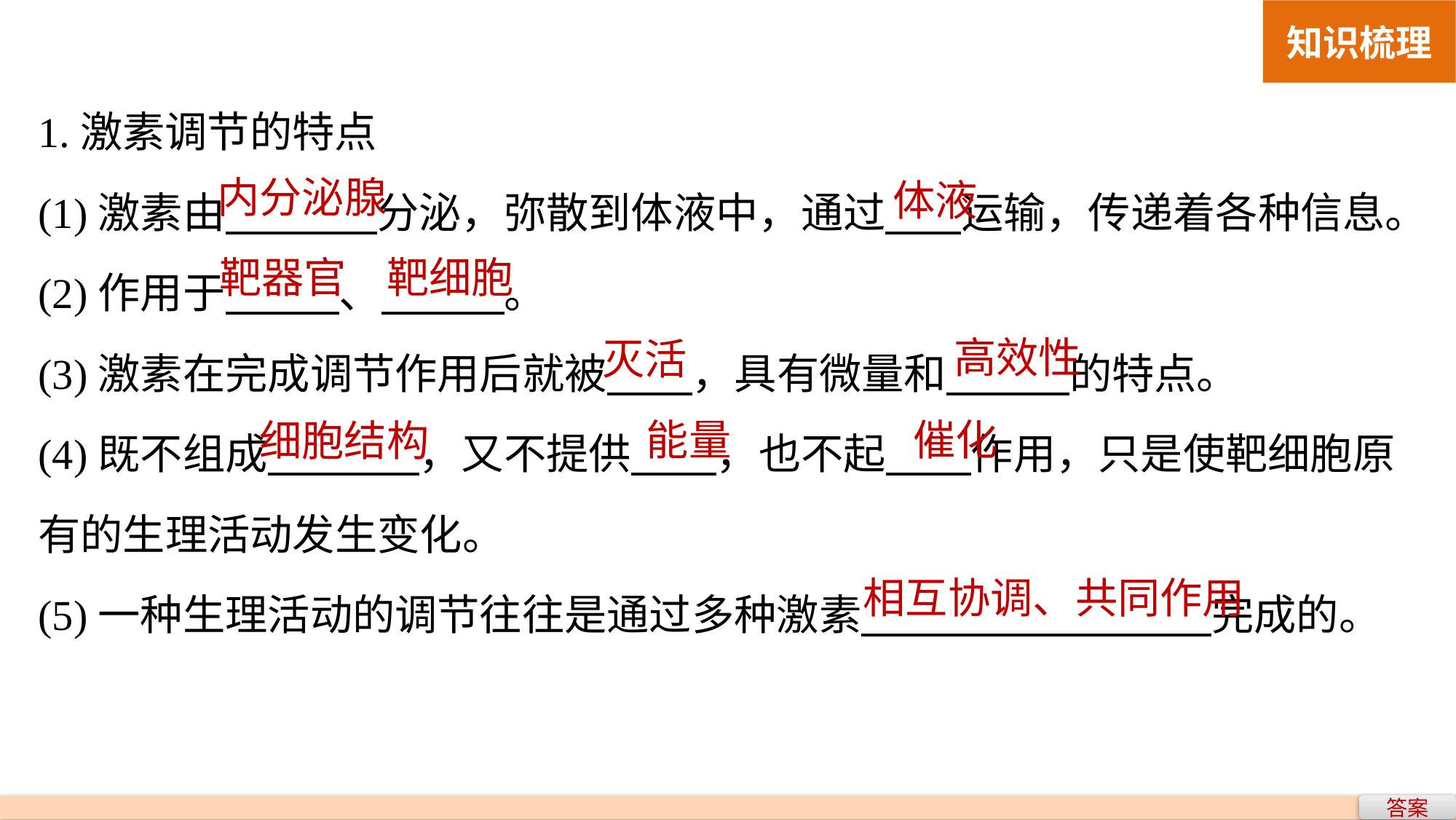

知识梳理
1.激素调节的特点
(1)激素由                分泌，弥散到体液中，通过        运输，传递着各种信息。
(2)作用于            、             。
(3)激素在完成调节作用后就被         ，具有微量和             的特点。
(4)既不组成                ，又不提供         ，也不起         作用，只是使靶细胞原有的生理活动发生变化。
(5)一种生理活动的调节往往是通过多种激素                                     完成的。
内分泌腺
体液
靶器官
靶细胞
高效性
灭活
能量
催化
细胞结构
相互协调、共同作用
答案